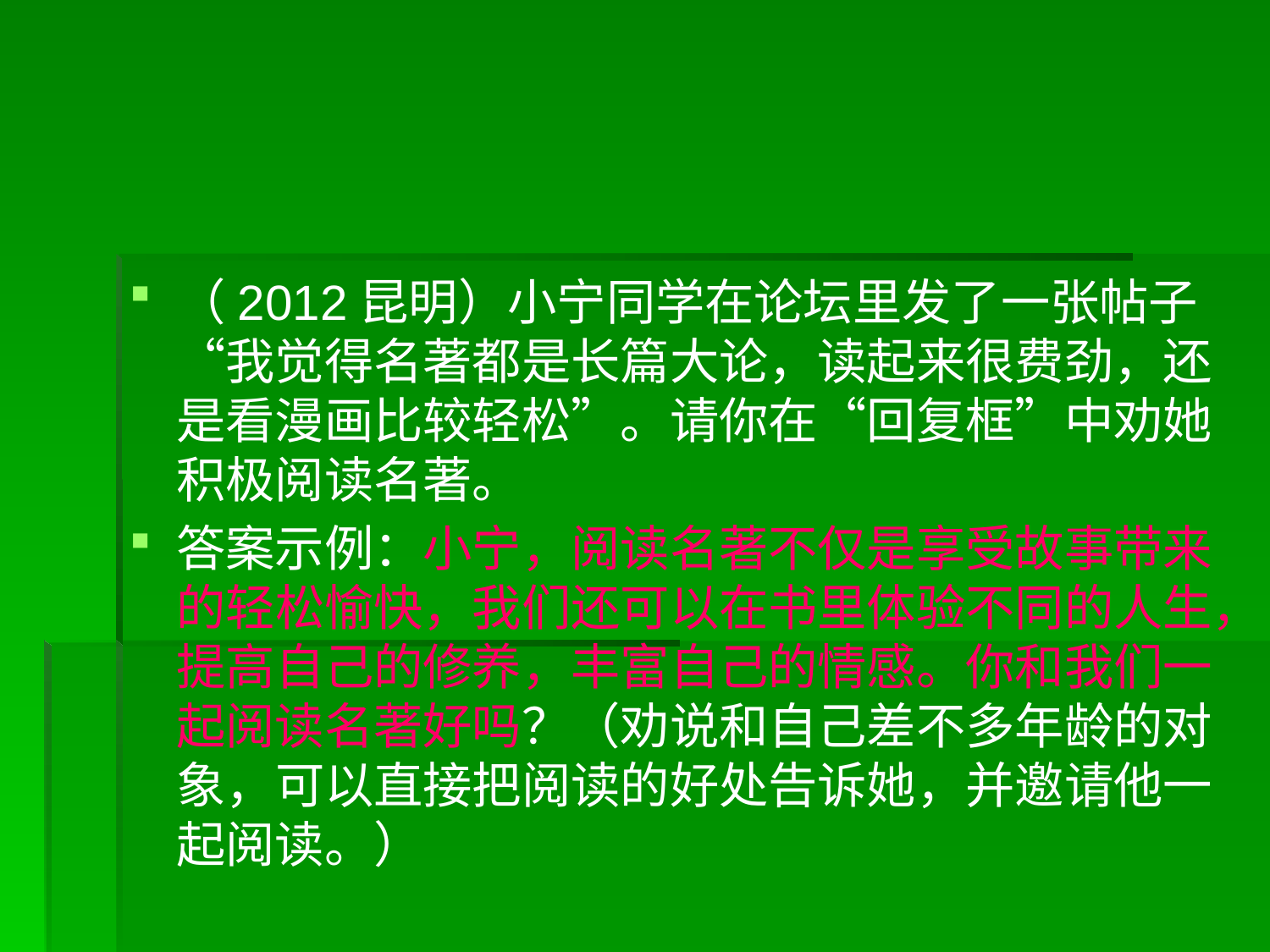

#
（2012昆明）小宁同学在论坛里发了一张帖子“我觉得名著都是长篇大论，读起来很费劲，还是看漫画比较轻松”。请你在“回复框”中劝她积极阅读名著。
答案示例：小宁，阅读名著不仅是享受故事带来的轻松愉快，我们还可以在书里体验不同的人生，提高自己的修养，丰富自己的情感。你和我们一起阅读名著好吗？（劝说和自己差不多年龄的对象，可以直接把阅读的好处告诉她，并邀请他一起阅读。）